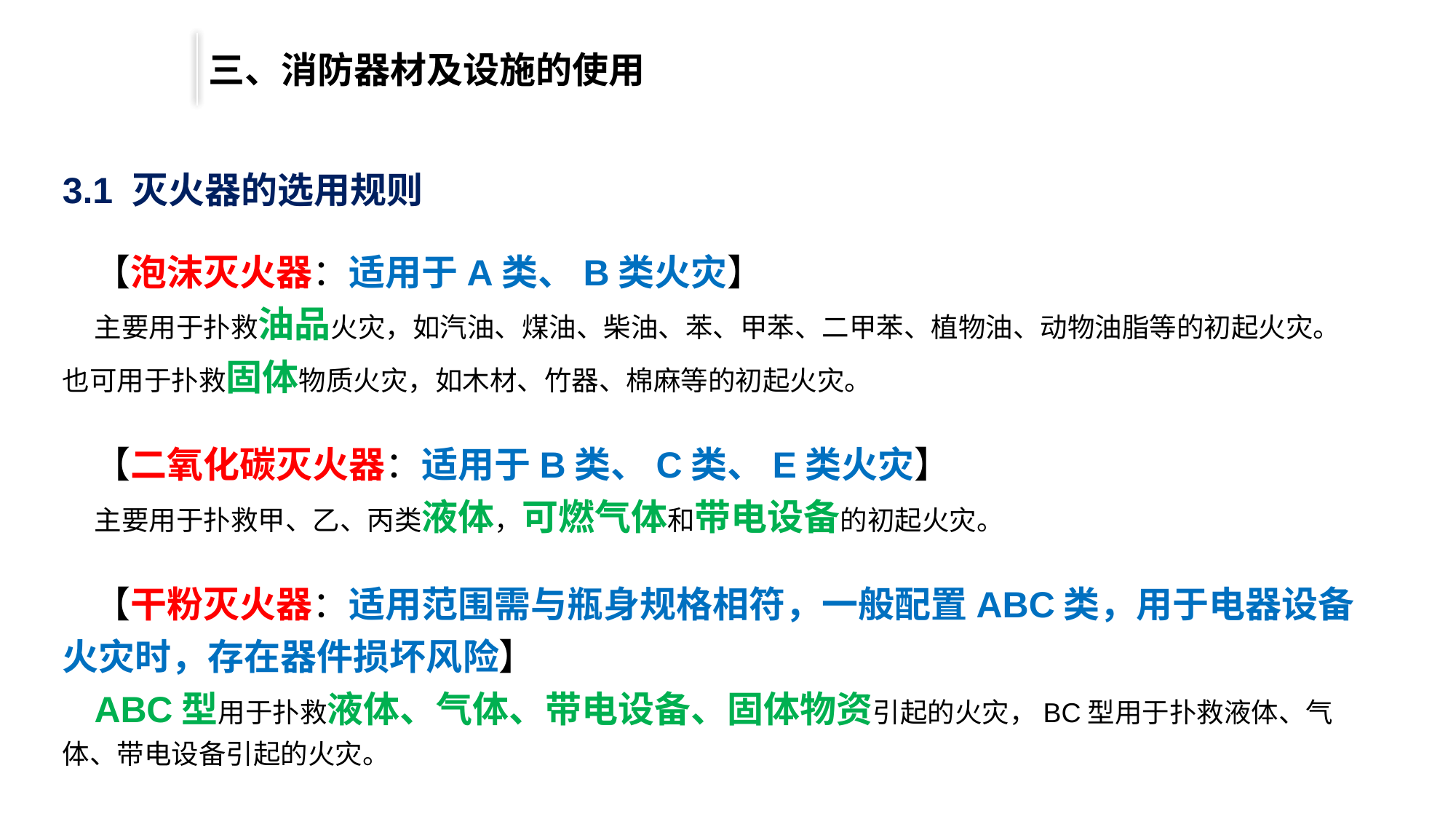

三、消防器材及设施的使用
3.1 灭火器的选用规则
【泡沫灭火器：适用于A类、B类火灾】
主要用于扑救油品火灾，如汽油、煤油、柴油、苯、甲苯、二甲苯、植物油、动物油脂等的初起火灾。也可用于扑救固体物质火灾，如木材、竹器、棉麻等的初起火灾。
【二氧化碳灭火器：适用于B类、C类、E类火灾】
主要用于扑救甲、乙、丙类液体，可燃气体和带电设备的初起火灾。
【干粉灭火器：适用范围需与瓶身规格相符，一般配置ABC类，用于电器设备火灾时，存在器件损坏风险】
ABC型用于扑救液体、气体、带电设备、固体物资引起的火灾，BC型用于扑救液体、气体、带电设备引起的火灾。